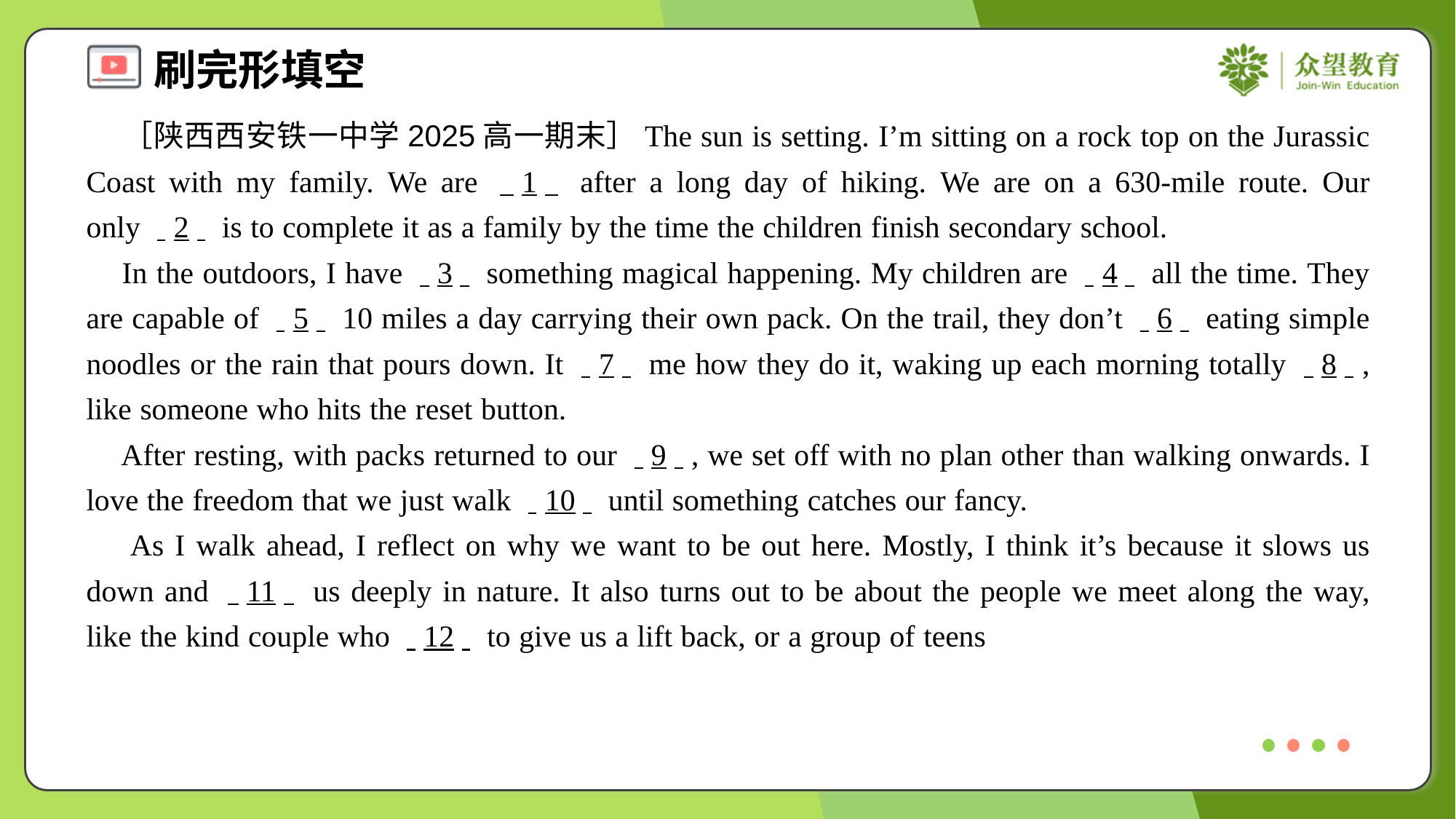

［陕西西安铁一中学2025高一期末］The sun is setting. I’m sitting on a rock top on the Jurassic Coast with my family. We are . .1. . after a long day of hiking. We are on a 630-mile route. Our only . .2. . is to complete it as a family by the time the children finish secondary school.
    In the outdoors, I have . .3. . something magical happening. My children are . .4. . all the time. They are capable of . .5. . 10 miles a day carrying their own pack. On the trail, they don’t . .6. . eating simple noodles or the rain that pours down. It . .7. . me how they do it, waking up each morning totally . .8. ., like someone who hits the reset button.
    After resting, with packs returned to our . .9. ., we set off with no plan other than walking onwards. I love the freedom that we just walk . .10. . until something catches our fancy.
    As I walk ahead, I reflect on why we want to be out here. Mostly, I think it’s because it slows us down and . .11. . us deeply in nature. It also turns out to be about the people we meet along the way, like the kind couple who . .12. . to give us a lift back, or a group of teens